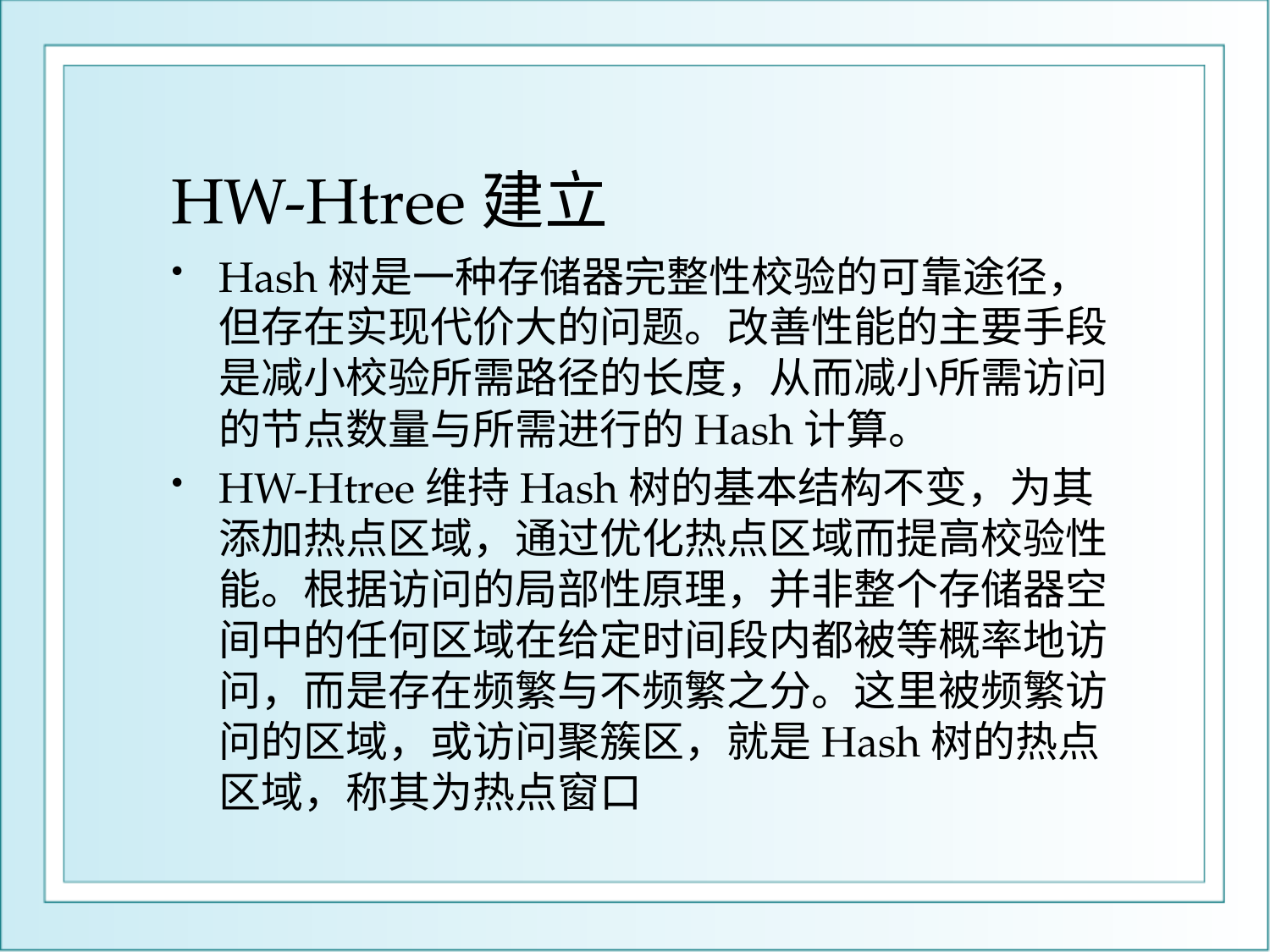

# HW-Htree建立
Hash树是一种存储器完整性校验的可靠途径，但存在实现代价大的问题。改善性能的主要手段是减小校验所需路径的长度，从而减小所需访问的节点数量与所需进行的Hash计算。
HW-Htree维持Hash树的基本结构不变，为其添加热点区域，通过优化热点区域而提高校验性能。根据访问的局部性原理，并非整个存储器空间中的任何区域在给定时间段内都被等概率地访问，而是存在频繁与不频繁之分。这里被频繁访问的区域，或访问聚簇区，就是Hash树的热点区域，称其为热点窗口